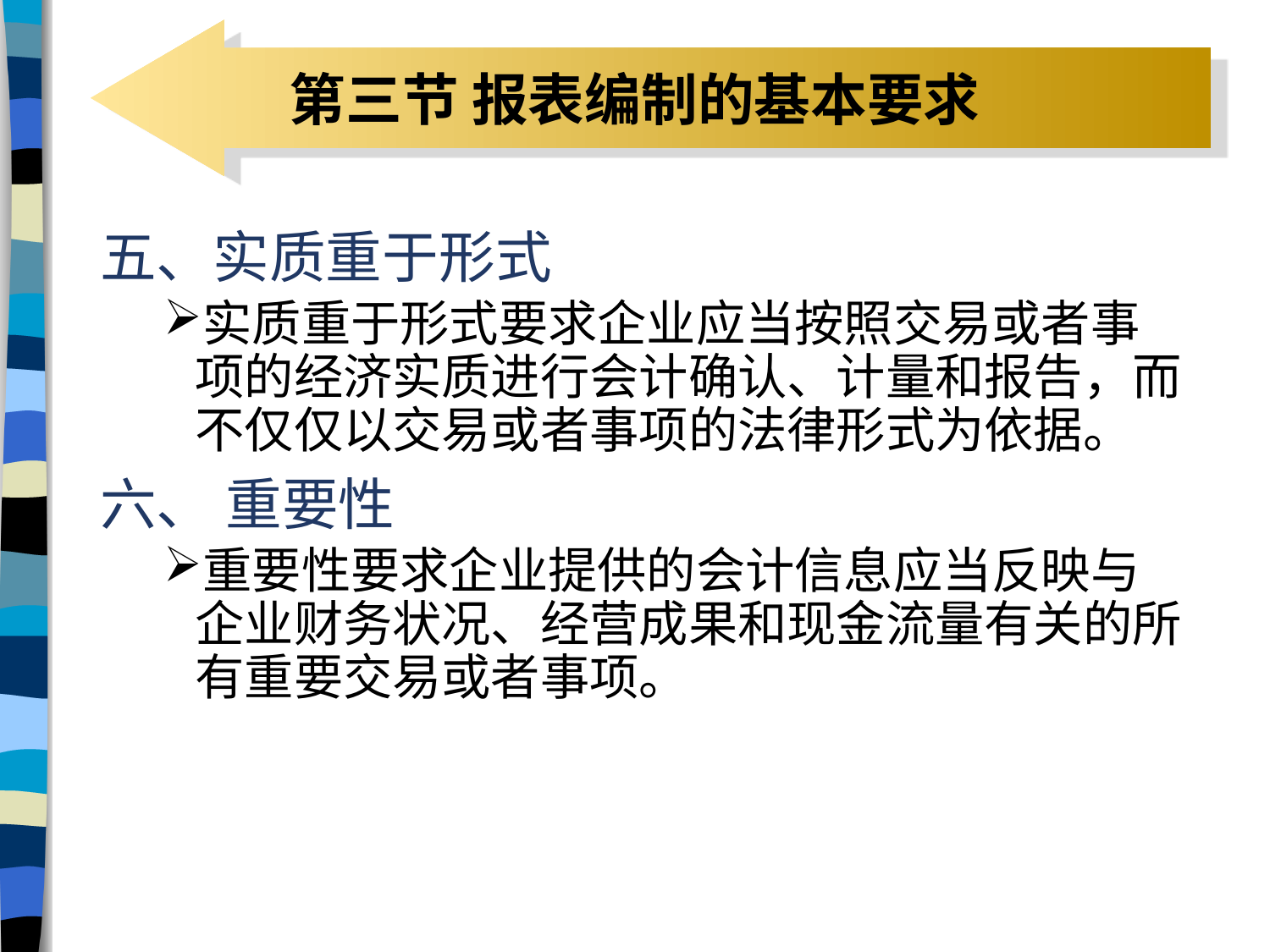

# 第三节 报表编制的基本要求
五、实质重于形式
实质重于形式要求企业应当按照交易或者事项的经济实质进行会计确认、计量和报告，而不仅仅以交易或者事项的法律形式为依据。
六、 重要性
重要性要求企业提供的会计信息应当反映与企业财务状况、经营成果和现金流量有关的所有重要交易或者事项。